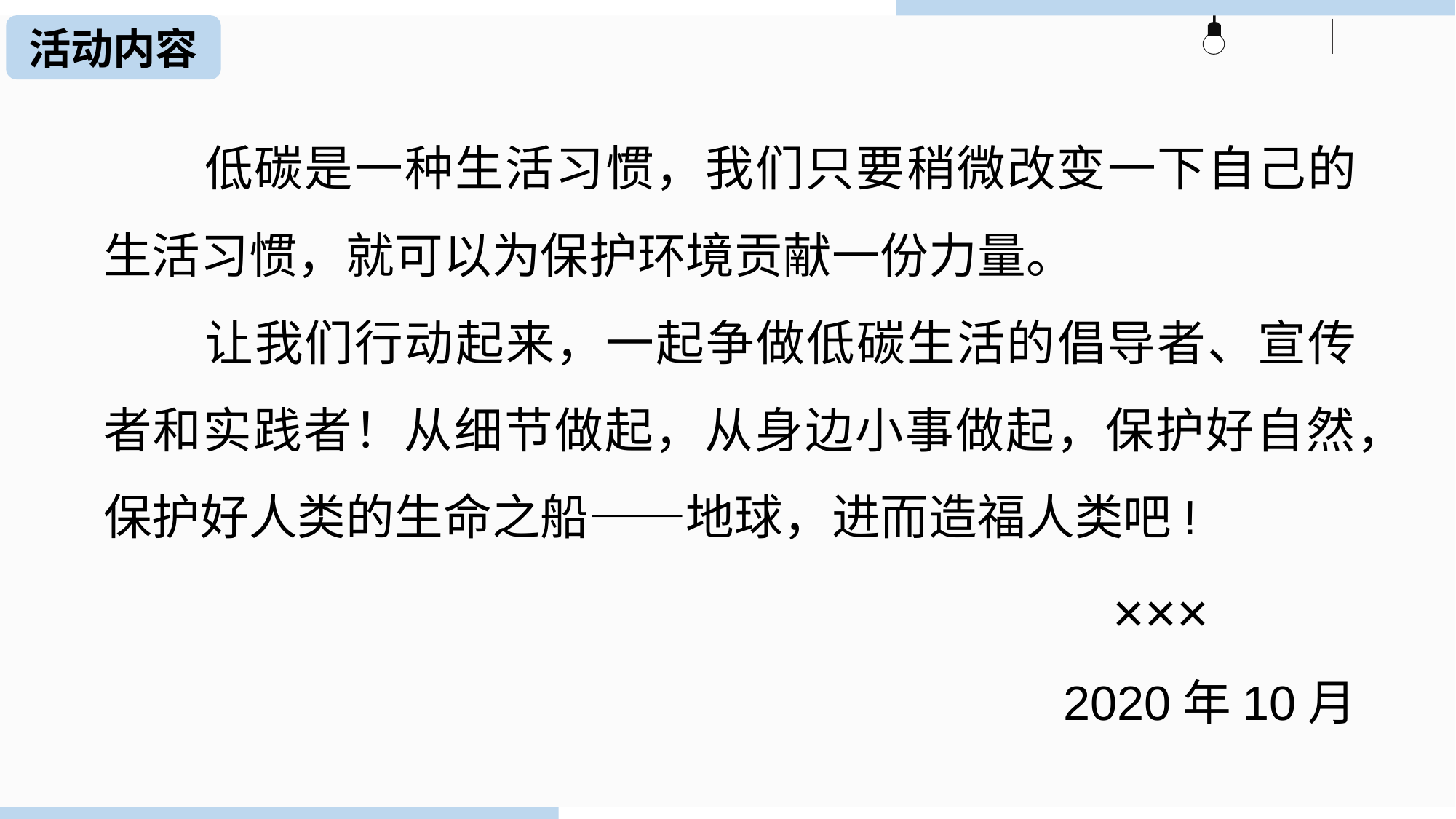

活动内容
       低碳是一种生活习惯，我们只要稍微改变一下自己的生活习惯，就可以为保护环境贡献一份力量。
       让我们行动起来，一起争做低碳生活的倡导者、宣传者和实践者！从细节做起，从身边小事做起，保护好自然，保护好人类的生命之船——地球，进而造福人类吧!
                                                                           ×××
2020年10月